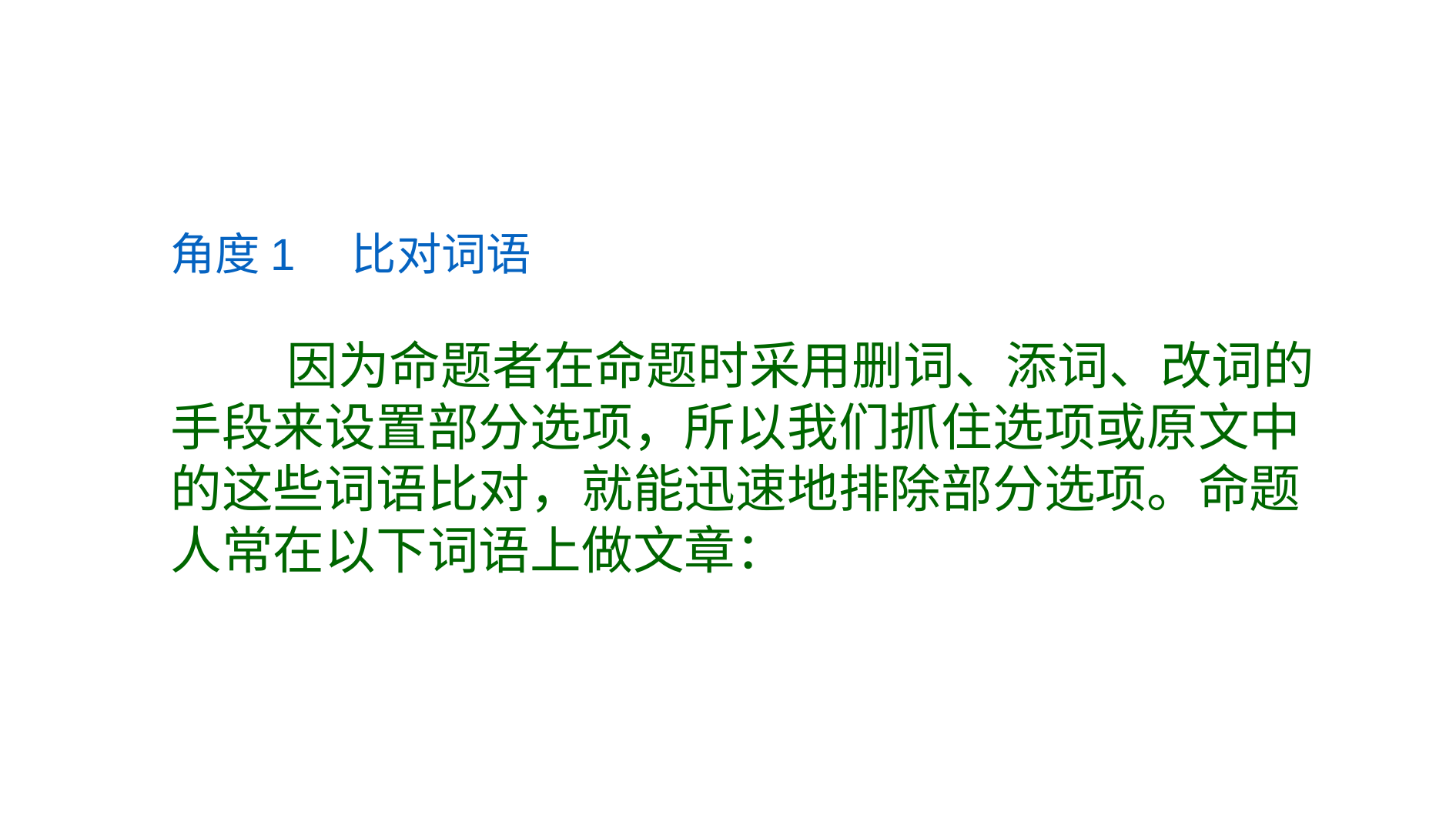

角度1　比对词语

         因为命题者在命题时采用删词、添词、改词的手段来设置部分选项，所以我们抓住选项或原文中的这些词语比对，就能迅速地排除部分选项。命题人常在以下词语上做文章：